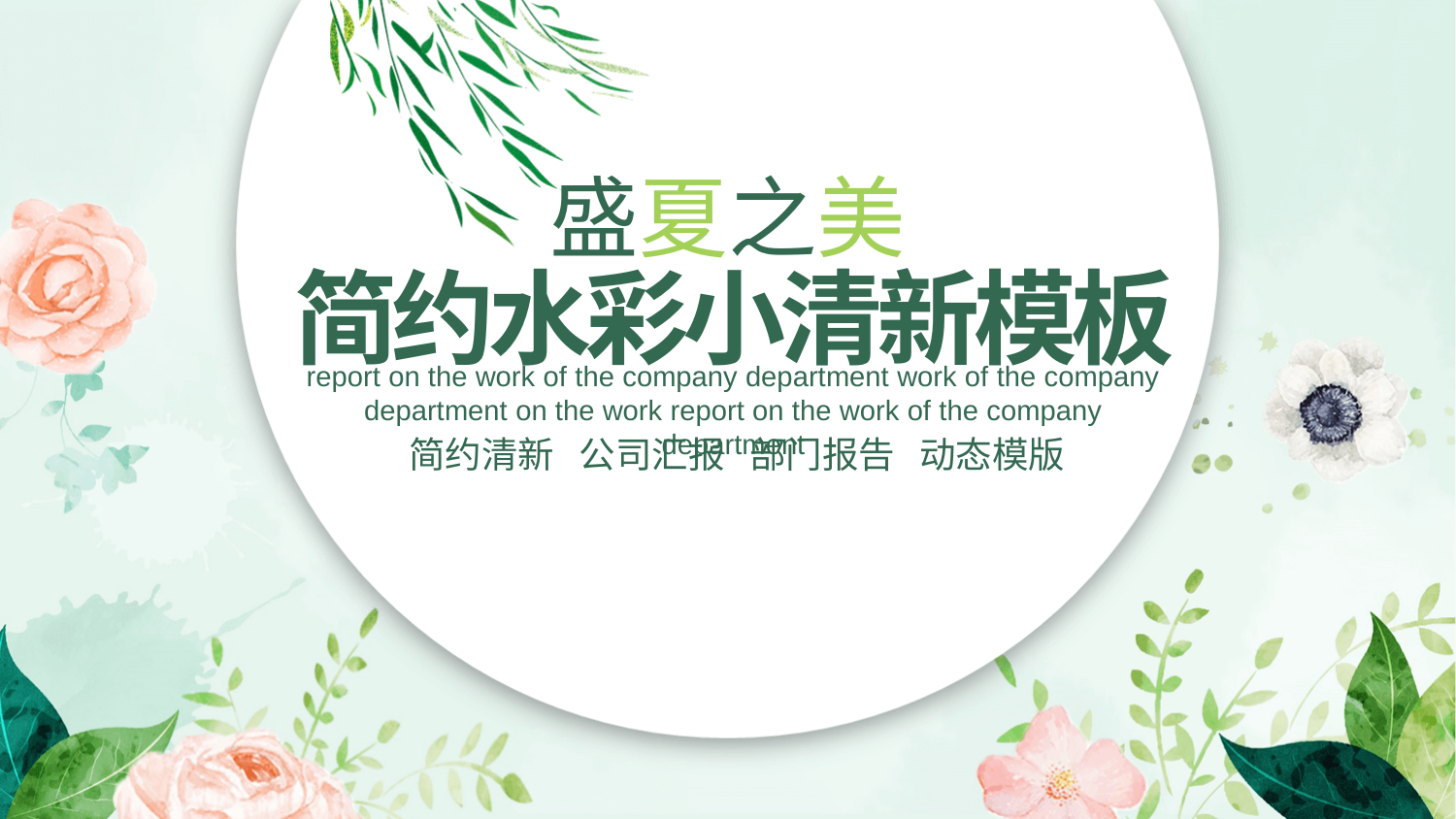

盛夏之美
简约水彩小清新模板
report on the work of the company department work of the company department on the work report on the work of the company department
 简约清新   公司汇报   部门报告   动态模版